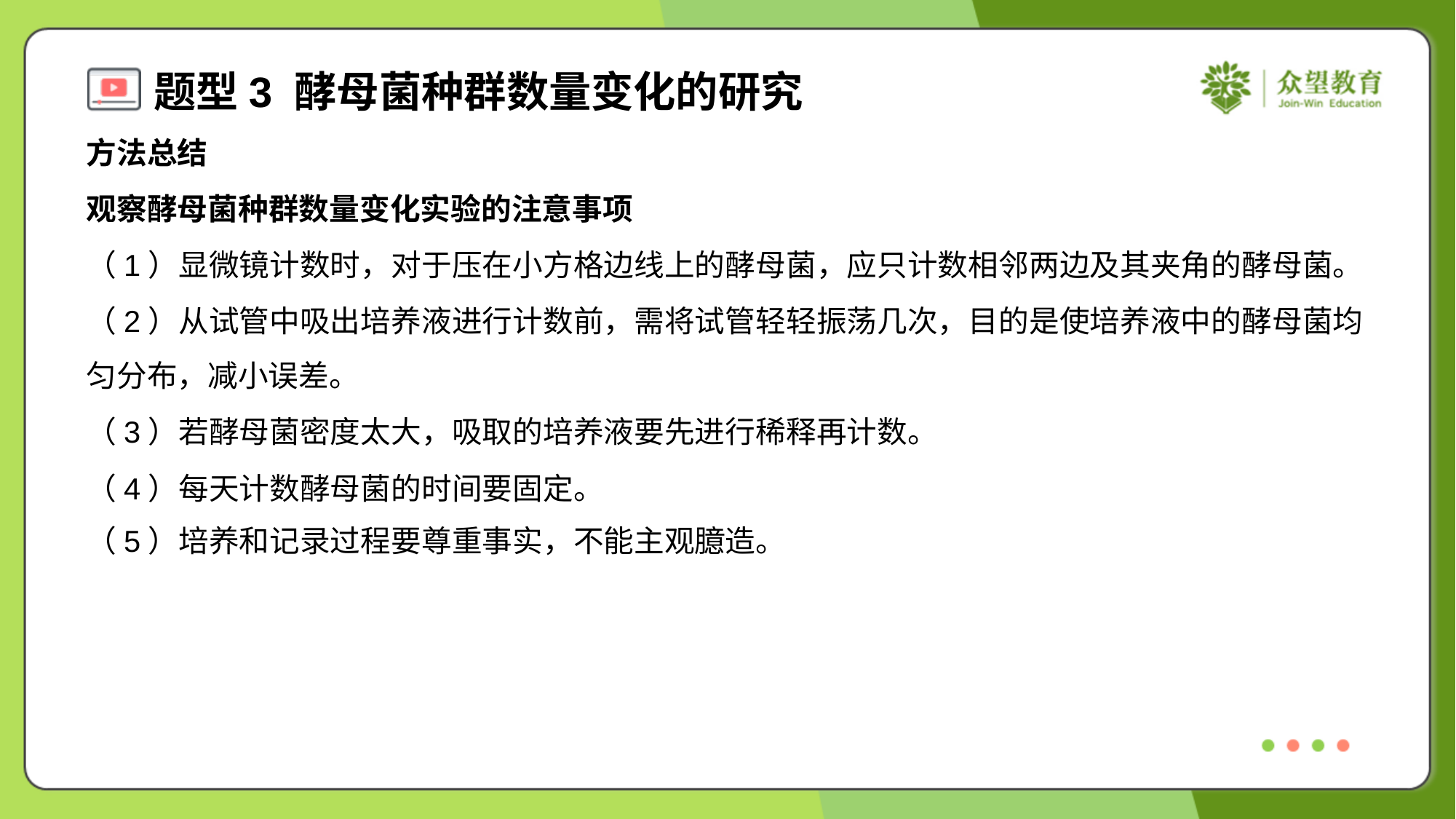

方法总结
观察酵母菌种群数量变化实验的注意事项
（1）显微镜计数时，对于压在小方格边线上的酵母菌，应只计数相邻两边及其夹角的酵母菌。
（2）从试管中吸出培养液进行计数前，需将试管轻轻振荡几次，目的是使培养液中的酵母菌均
匀分布，减小误差。
（3）若酵母菌密度太大，吸取的培养液要先进行稀释再计数。
（4）每天计数酵母菌的时间要固定。
（5）培养和记录过程要尊重事实，不能主观臆造。